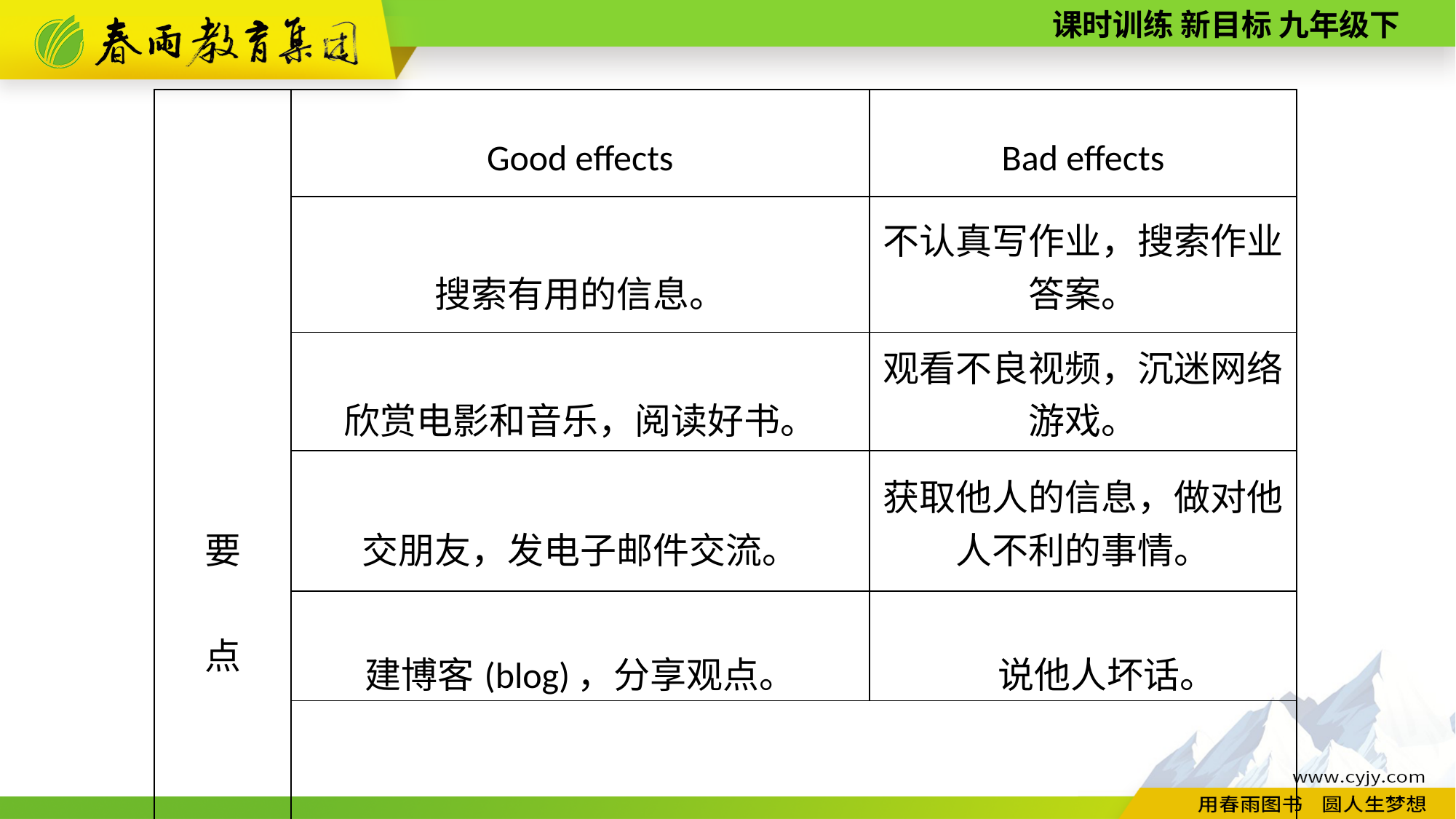

| 要 点 | Good effects | Bad effects |
| --- | --- | --- |
|  | 搜索有用的信息。 | 不认真写作业，搜索作业答案。 |
|  | 欣赏电影和音乐，阅读好书。 | 观看不良视频，沉迷网络游戏。 |
|  | 交朋友，发电子邮件交流。 | 获取他人的信息，做对他人不利的事情。 |
|  | 建博客(blog)，分享观点。 | 说他人坏话。 |
|  | 你的建议 |  |